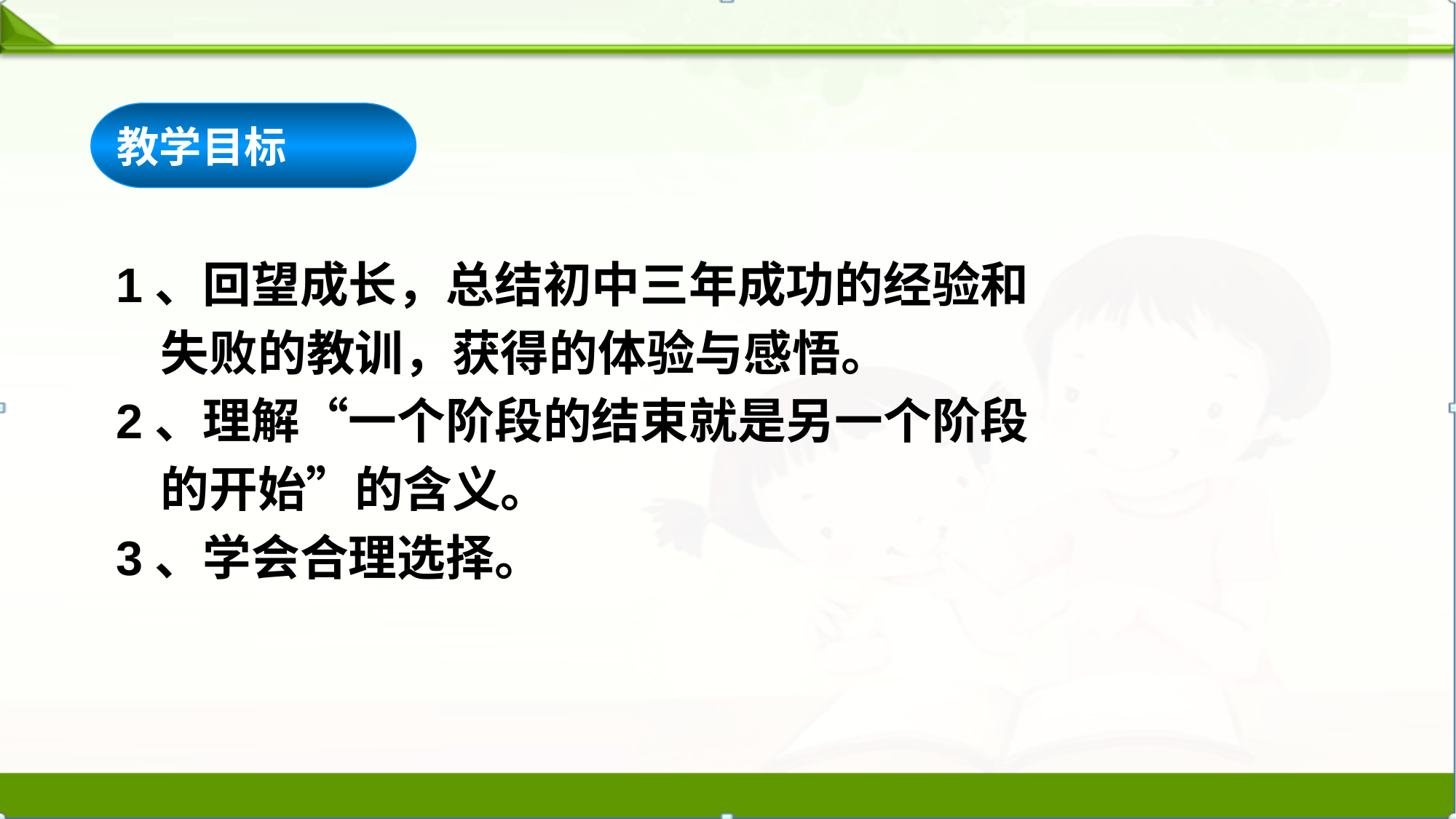

教学目标
1、回望成长，总结初中三年成功的经验和
   失败的教训，获得的体验与感悟。
2、理解“一个阶段的结束就是另一个阶段
   的开始”的含义。
3、学会合理选择。